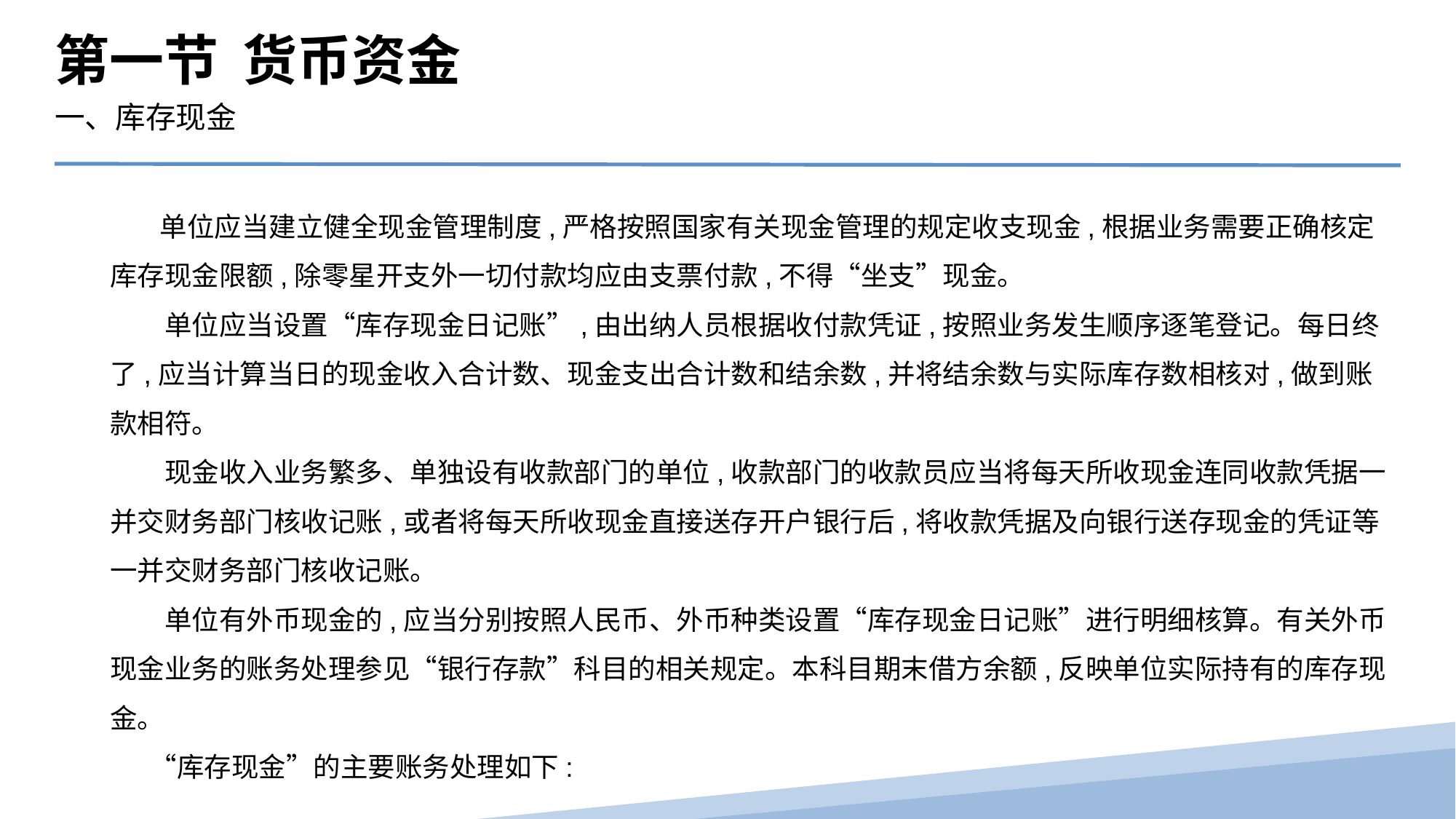

第一节  货币资金
一、库存现金
       单位应当建立健全现金管理制度,严格按照国家有关现金管理的规定收支现金,根据业务需要正确核定库存现金限额,除零星开支外一切付款均应由支票付款,不得“坐支”现金。
　　单位应当设置“库存现金日记账”,由出纳人员根据收付款凭证,按照业务发生顺序逐笔登记。每日终了,应当计算当日的现金收入合计数、现金支出合计数和结余数,并将结余数与实际库存数相核对,做到账款相符。
　　现金收入业务繁多、单独设有收款部门的单位,收款部门的收款员应当将每天所收现金连同收款凭据一并交财务部门核收记账,或者将每天所收现金直接送存开户银行后,将收款凭据及向银行送存现金的凭证等一并交财务部门核收记账。
　　单位有外币现金的,应当分别按照人民币、外币种类设置“库存现金日记账”进行明细核算。有关外币现金业务的账务处理参见“银行存款”科目的相关规定。本科目期末借方余额,反映单位实际持有的库存现金。
　  “库存现金”的主要账务处理如下: